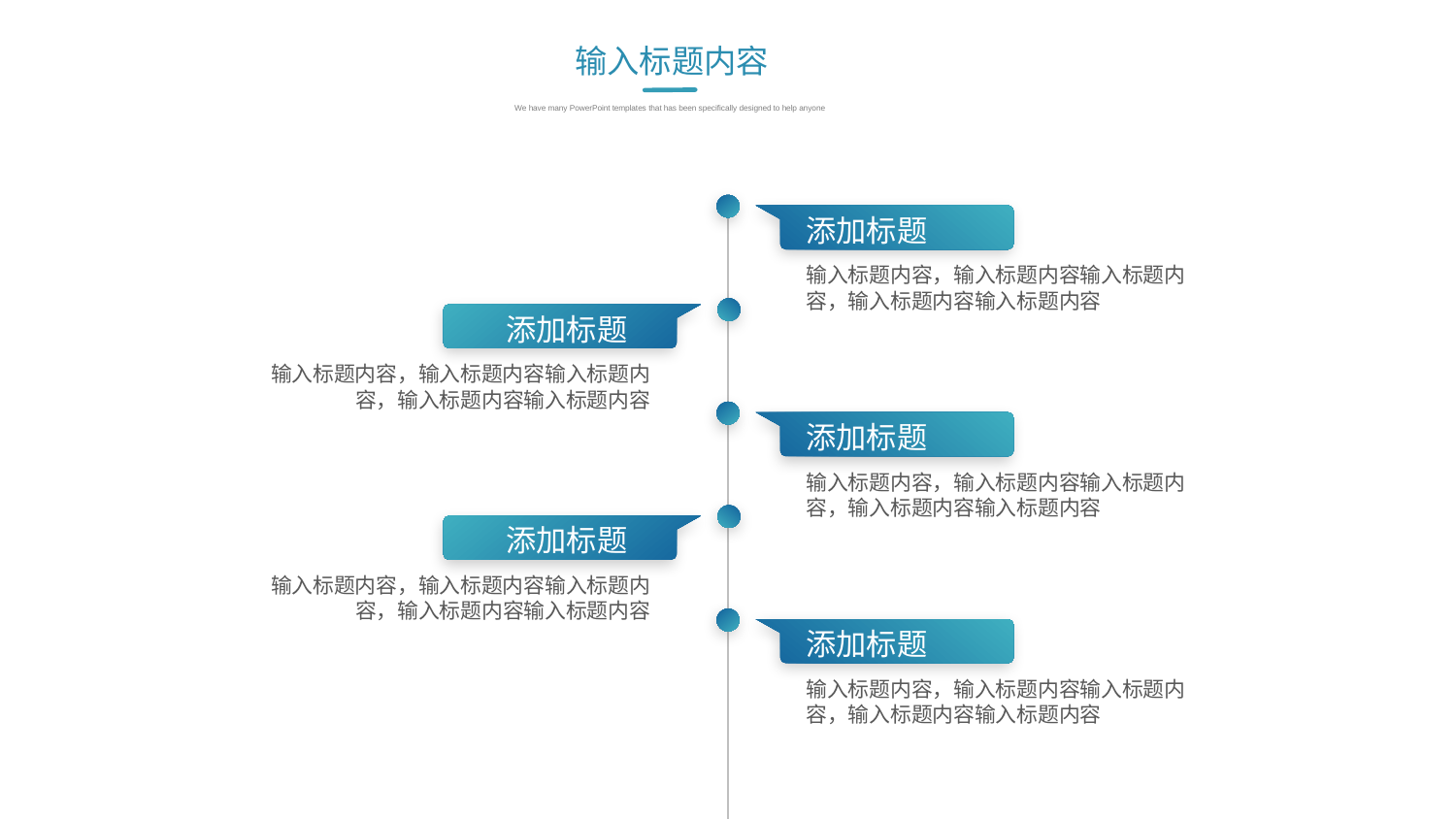

输入标题内容
We have many PowerPoint templates that has been specifically designed to help anyone

添加标题
输入标题内容，输入标题内容输入标题内容，输入标题内容输入标题内容

添加标题
输入标题内容，输入标题内容输入标题内容，输入标题内容输入标题内容

添加标题
输入标题内容，输入标题内容输入标题内容，输入标题内容输入标题内容

添加标题
输入标题内容，输入标题内容输入标题内容，输入标题内容输入标题内容

添加标题
输入标题内容，输入标题内容输入标题内容，输入标题内容输入标题内容